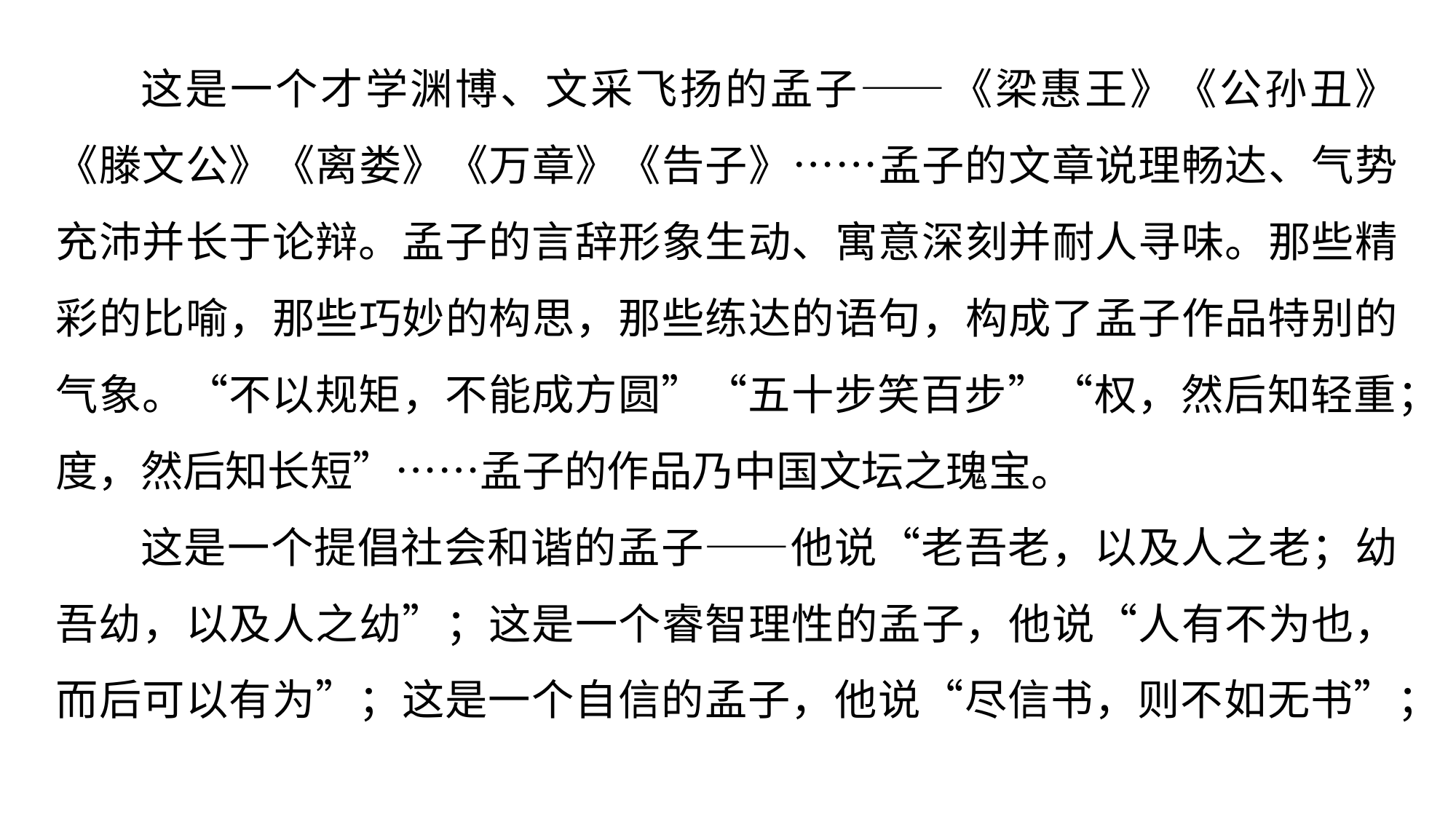

这是一个才学渊博、文采飞扬的孟子——《梁惠王》《公孙丑》《滕文公》《离娄》《万章》《告子》……孟子的文章说理畅达、气势充沛并长于论辩。孟子的言辞形象生动、寓意深刻并耐人寻味。那些精彩的比喻，那些巧妙的构思，那些练达的语句，构成了孟子作品特别的气象。“不以规矩，不能成方圆”“五十步笑百步”“权，然后知轻重；度，然后知长短”……孟子的作品乃中国文坛之瑰宝。
这是一个提倡社会和谐的孟子——他说“老吾老，以及人之老；幼吾幼，以及人之幼”；这是一个睿智理性的孟子，他说“人有不为也，而后可以有为”；这是一个自信的孟子，他说“尽信书，则不如无书”；